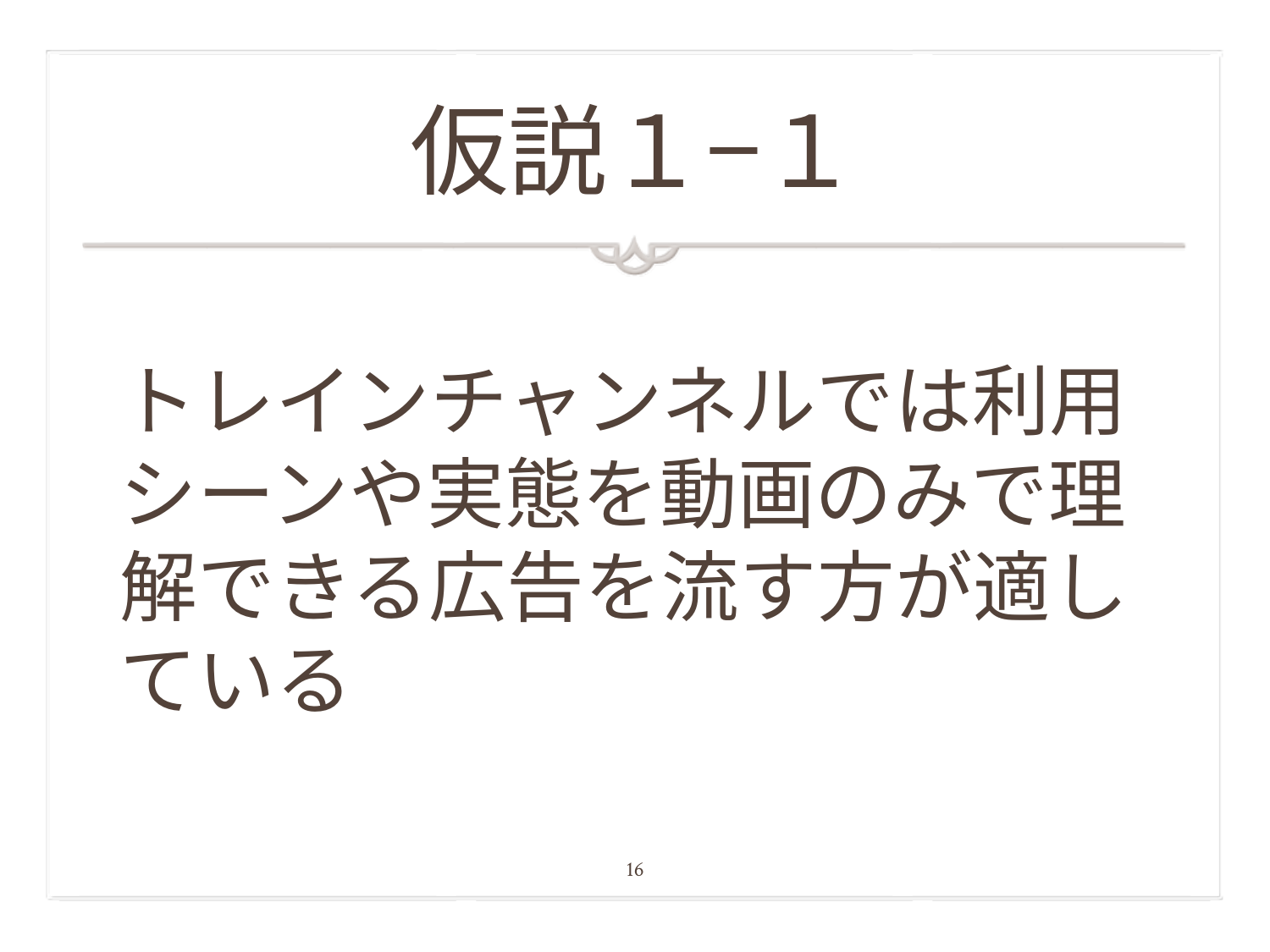

# 仮説１−１
トレインチャンネルでは利用シーンや実態を動画のみで理解できる広告を流す方が適している
16